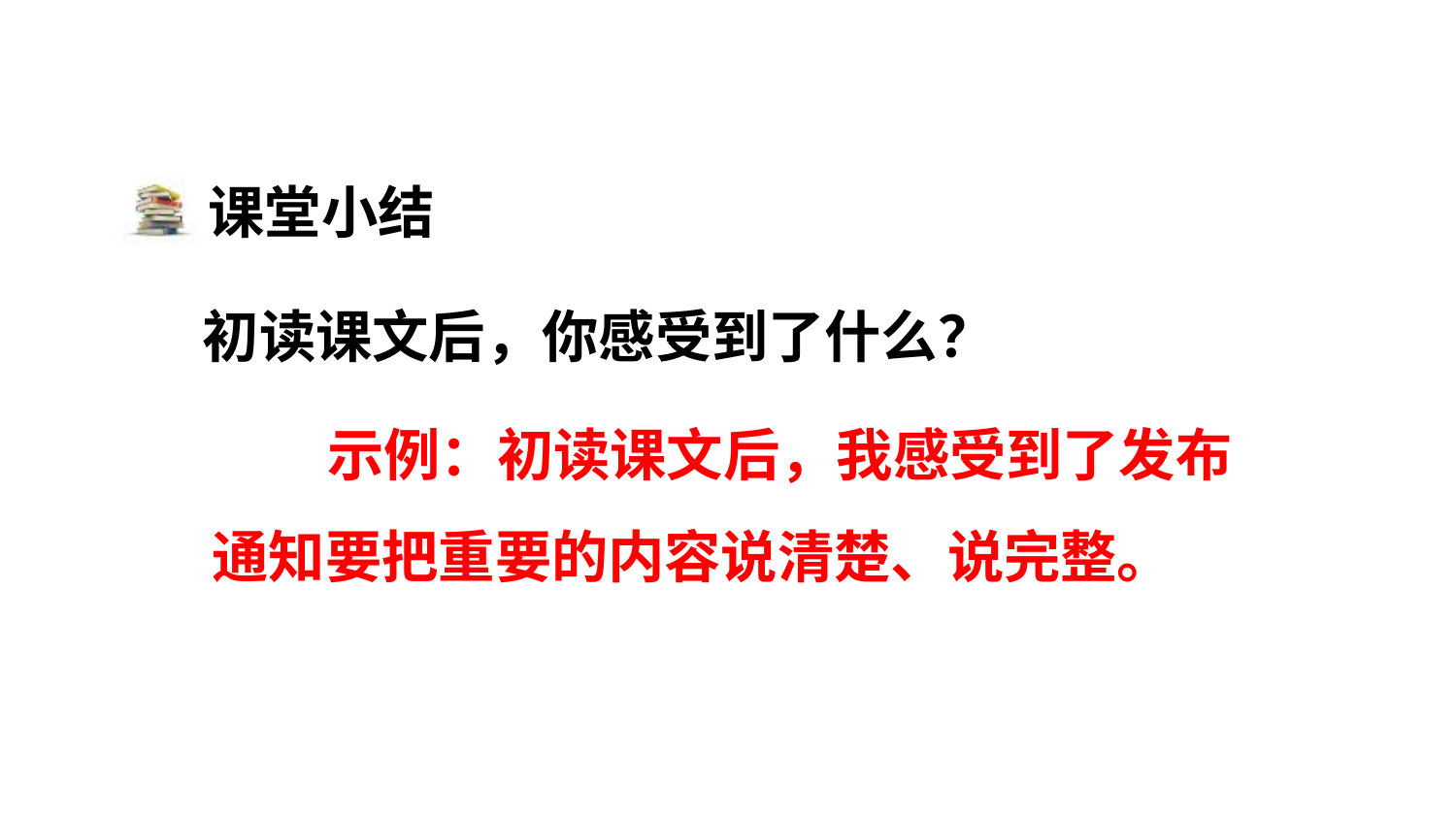

课堂小结

初读课文后，你感受到了什么？
示例：初读课文后，我感受到了发布通知要把重要的内容说清楚、说完整。